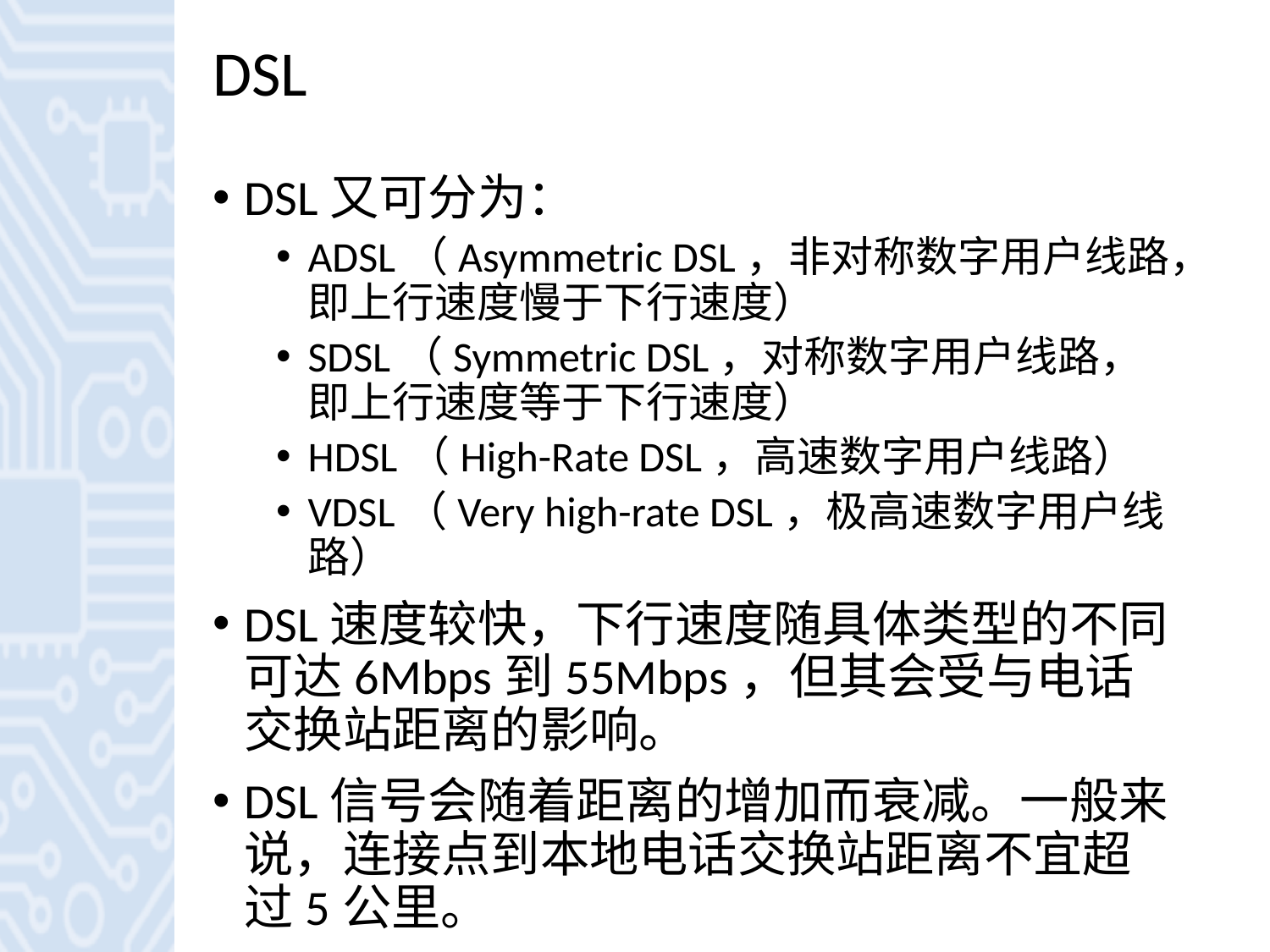

# DSL
DSL又可分为：
ADSL（Asymmetric DSL，非对称数字用户线路，即上行速度慢于下行速度）
SDSL（Symmetric DSL，对称数字用户线路，即上行速度等于下行速度）
HDSL（High-Rate DSL，高速数字用户线路）
VDSL（Very high-rate DSL，极高速数字用户线路）
DSL速度较快，下行速度随具体类型的不同可达6Mbps到55Mbps，但其会受与电话交换站距离的影响。
DSL信号会随着距离的增加而衰减。一般来说，连接点到本地电话交换站距离不宜超过5公里。